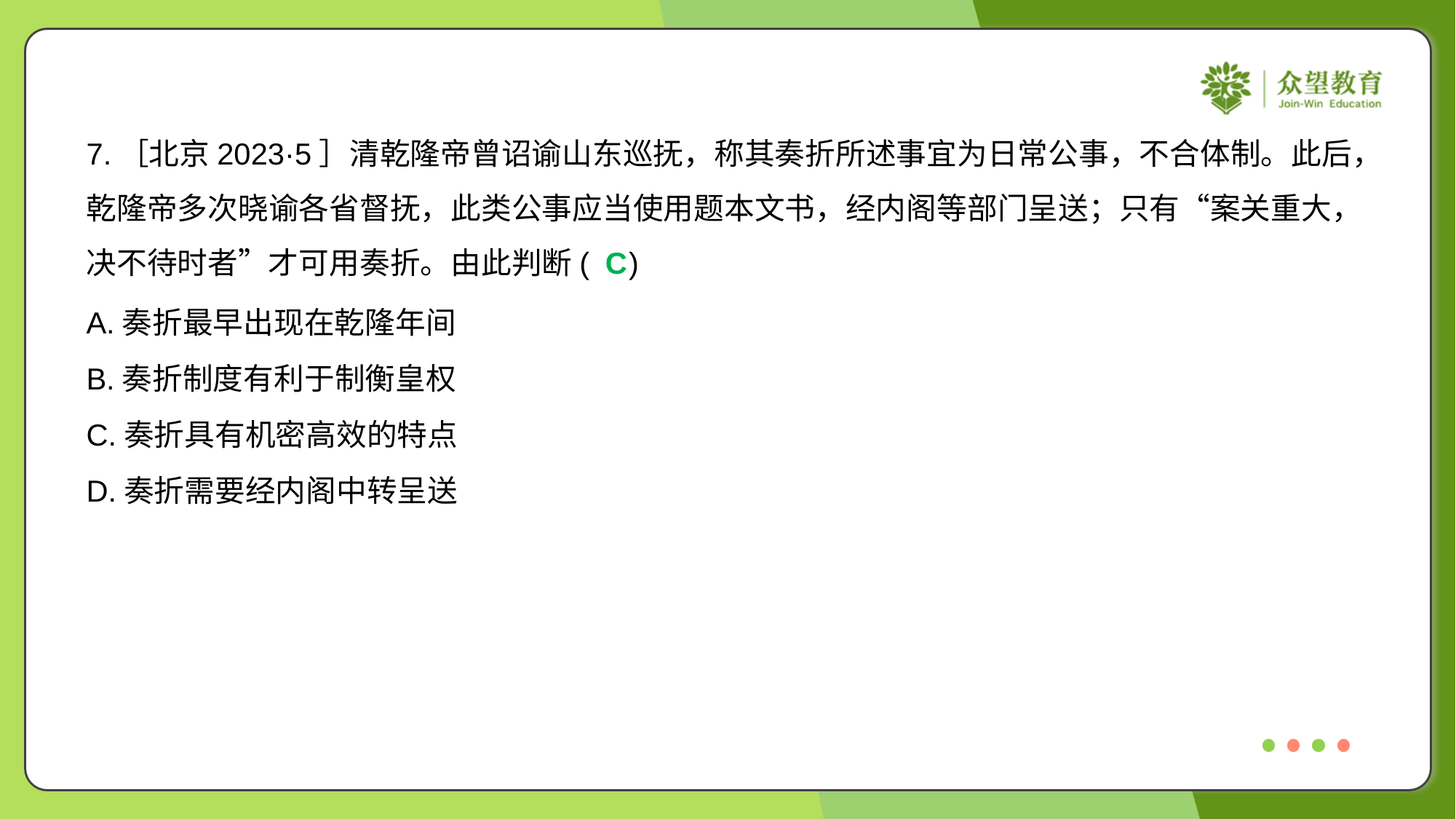

7.［北京2023·5］清乾隆帝曾诏谕山东巡抚，称其奏折所述事宜为日常公事，不合体制。此后，
乾隆帝多次晓谕各省督抚，此类公事应当使用题本文书，经内阁等部门呈送；只有“案关重大，
决不待时者”才可用奏折。由此判断(     )
C
A.奏折最早出现在乾隆年间
B.奏折制度有利于制衡皇权
C.奏折具有机密高效的特点
D.奏折需要经内阁中转呈送